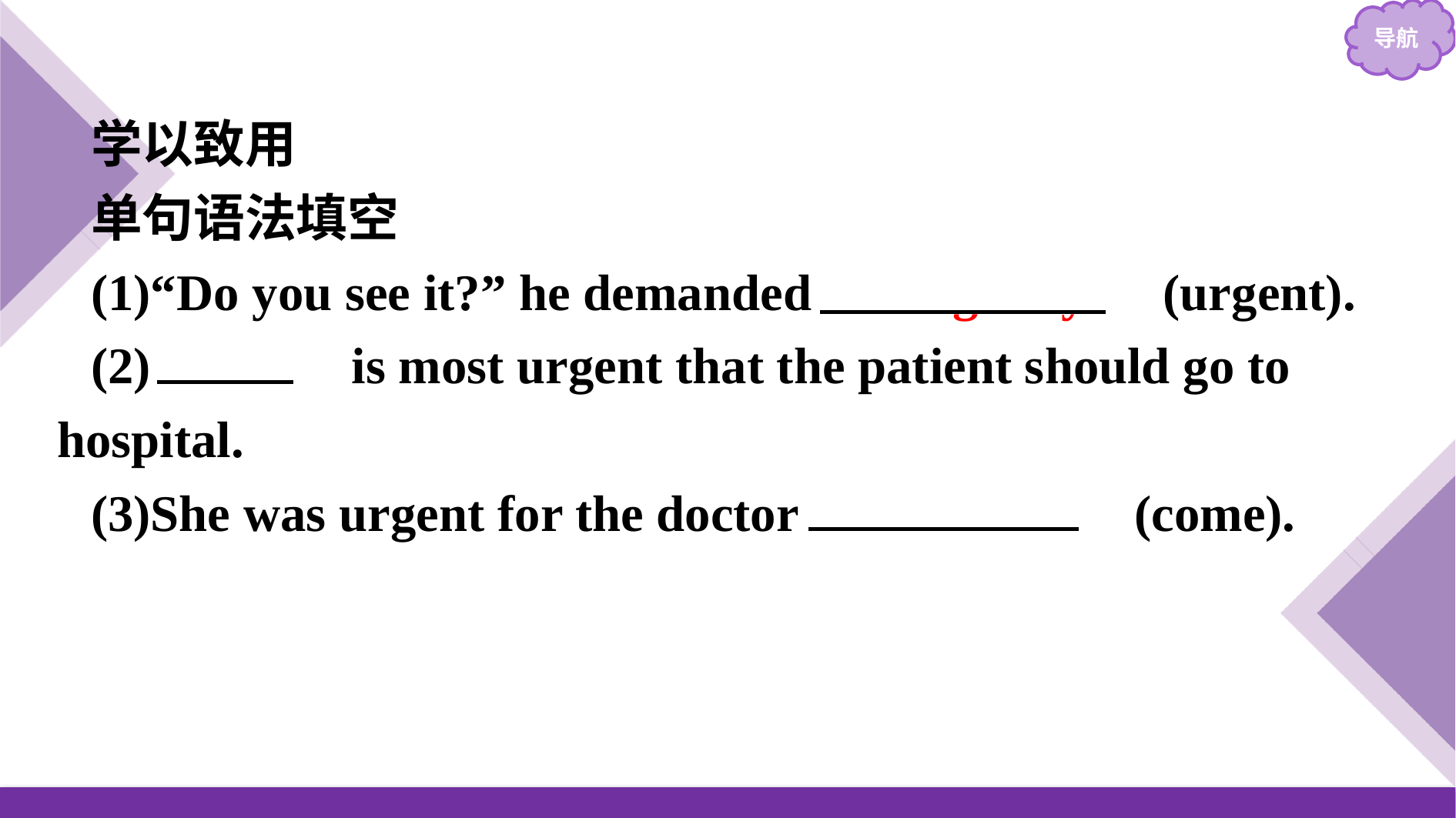

学以致用
单句语法填空
(1)“Do you see it?” he demanded 　urgently　(urgent).
(2)　It　 is most urgent that the patient should go to hospital.
(3)She was urgent for the doctor 　to come　(come).